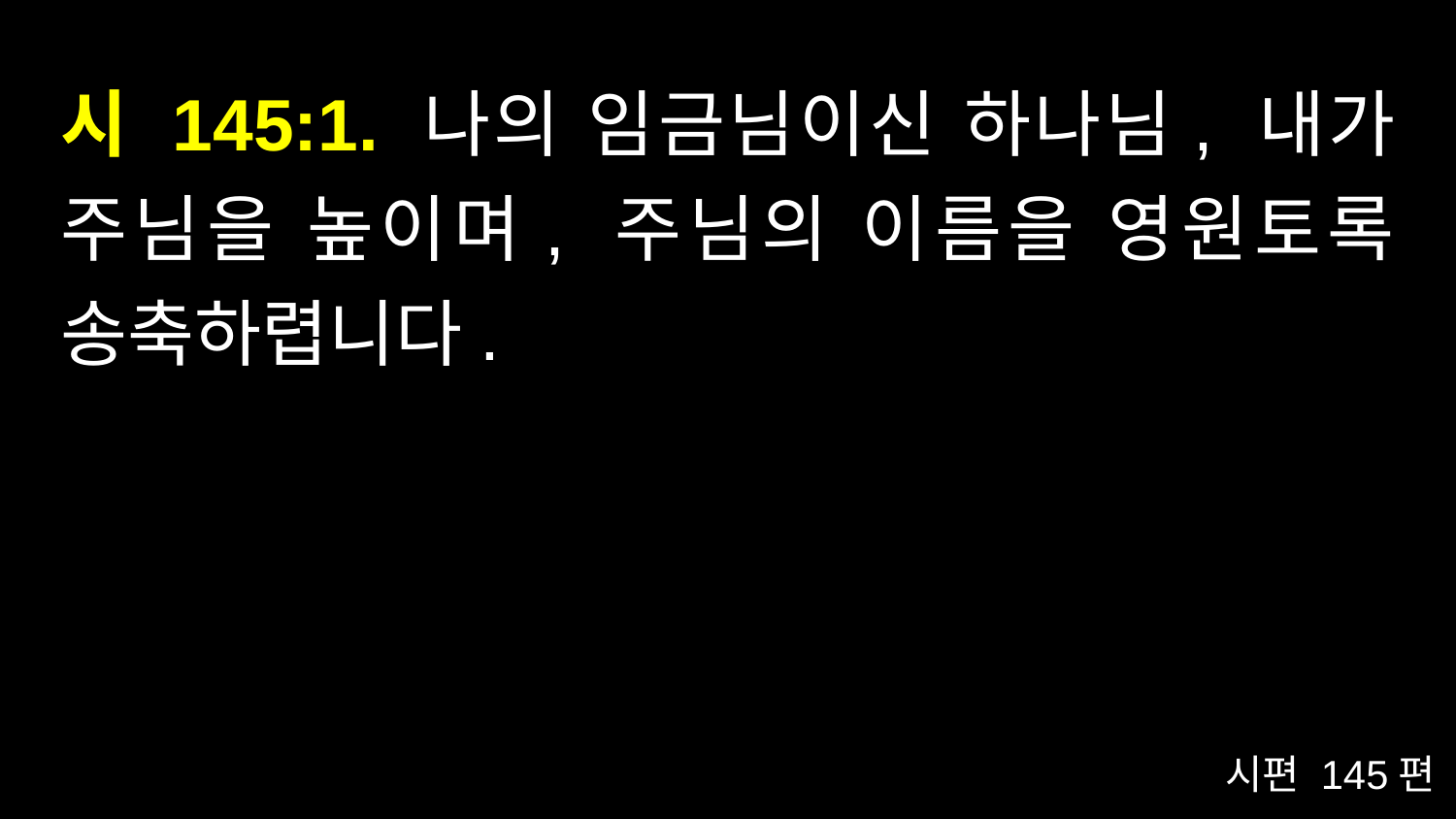

# 시 145:1. 나의 임금님이신 하나님, 내가 주님을 높이며, 주님의 이름을 영원토록 송축하렵니다.
시편 145편